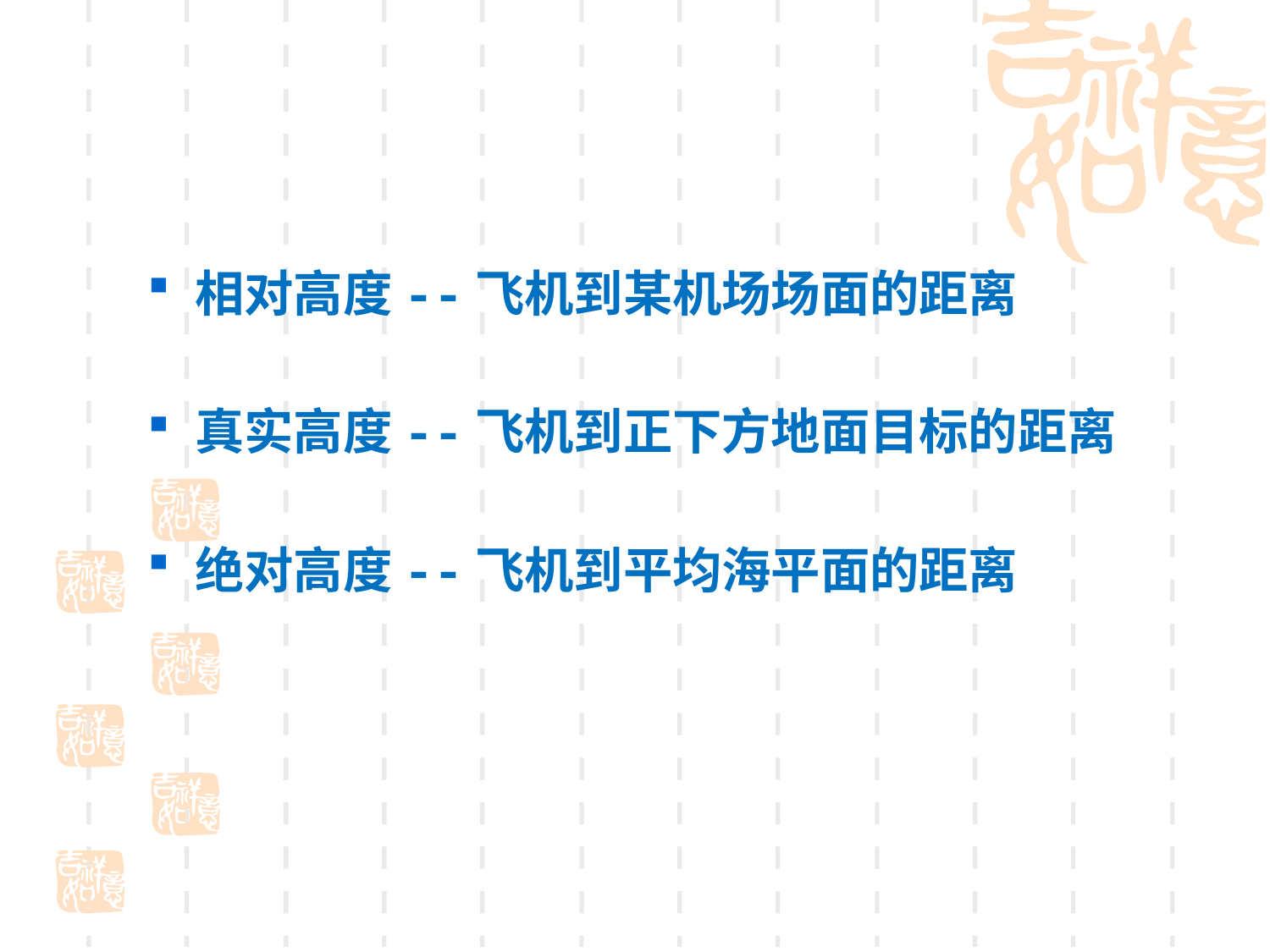

相对高度--飞机到某机场场面的距离

真实高度--飞机到正下方地面目标的距离

绝对高度--飞机到平均海平面的距离